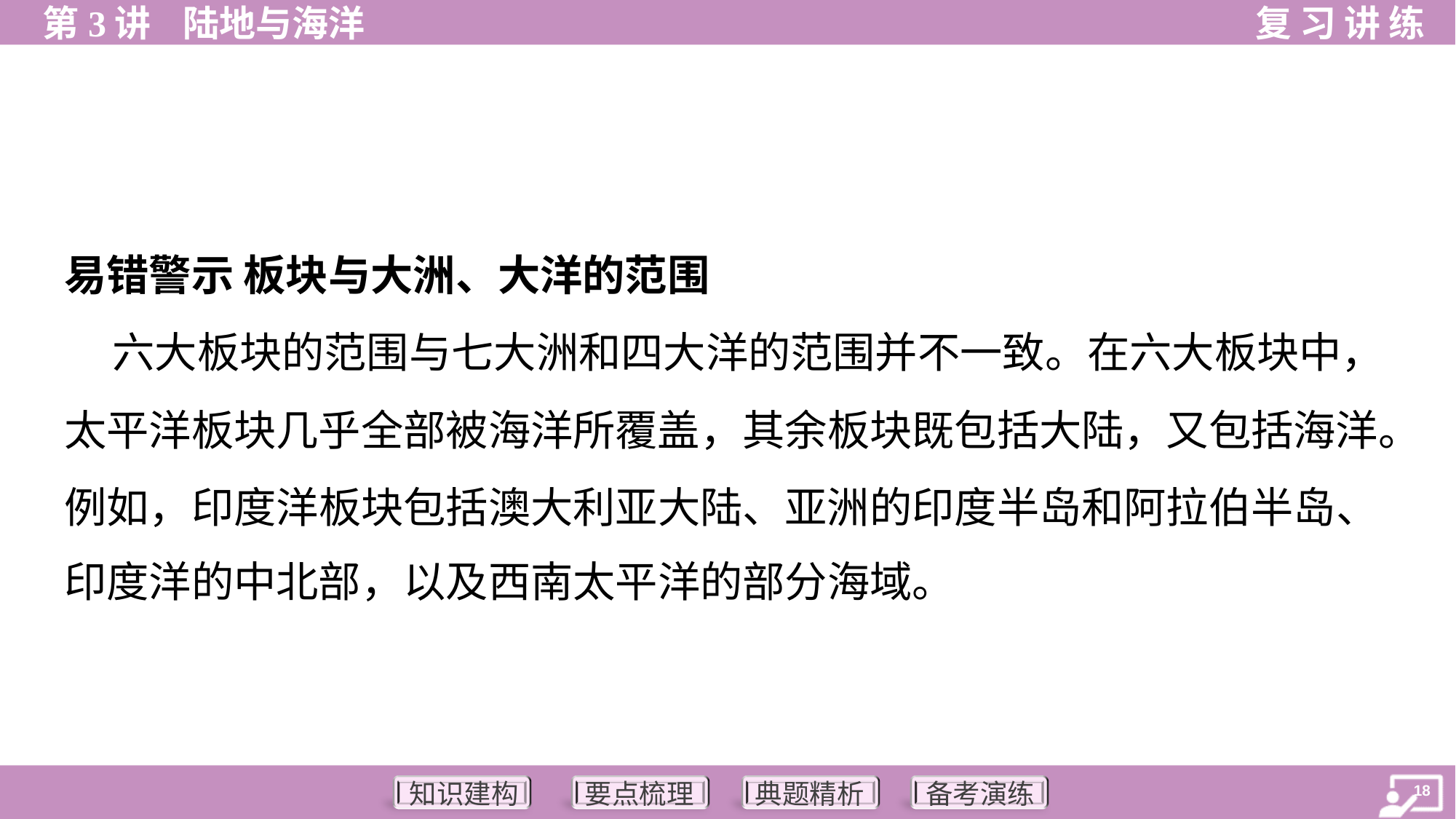

易错警示 板块与大洲、大洋的范围
    六大板块的范围与七大洲和四大洋的范围并不一致。在六大板块中，
太平洋板块几乎全部被海洋所覆盖，其余板块既包括大陆，又包括海洋。
例如，印度洋板块包括澳大利亚大陆、亚洲的印度半岛和阿拉伯半岛、
印度洋的中北部，以及西南太平洋的部分海域。